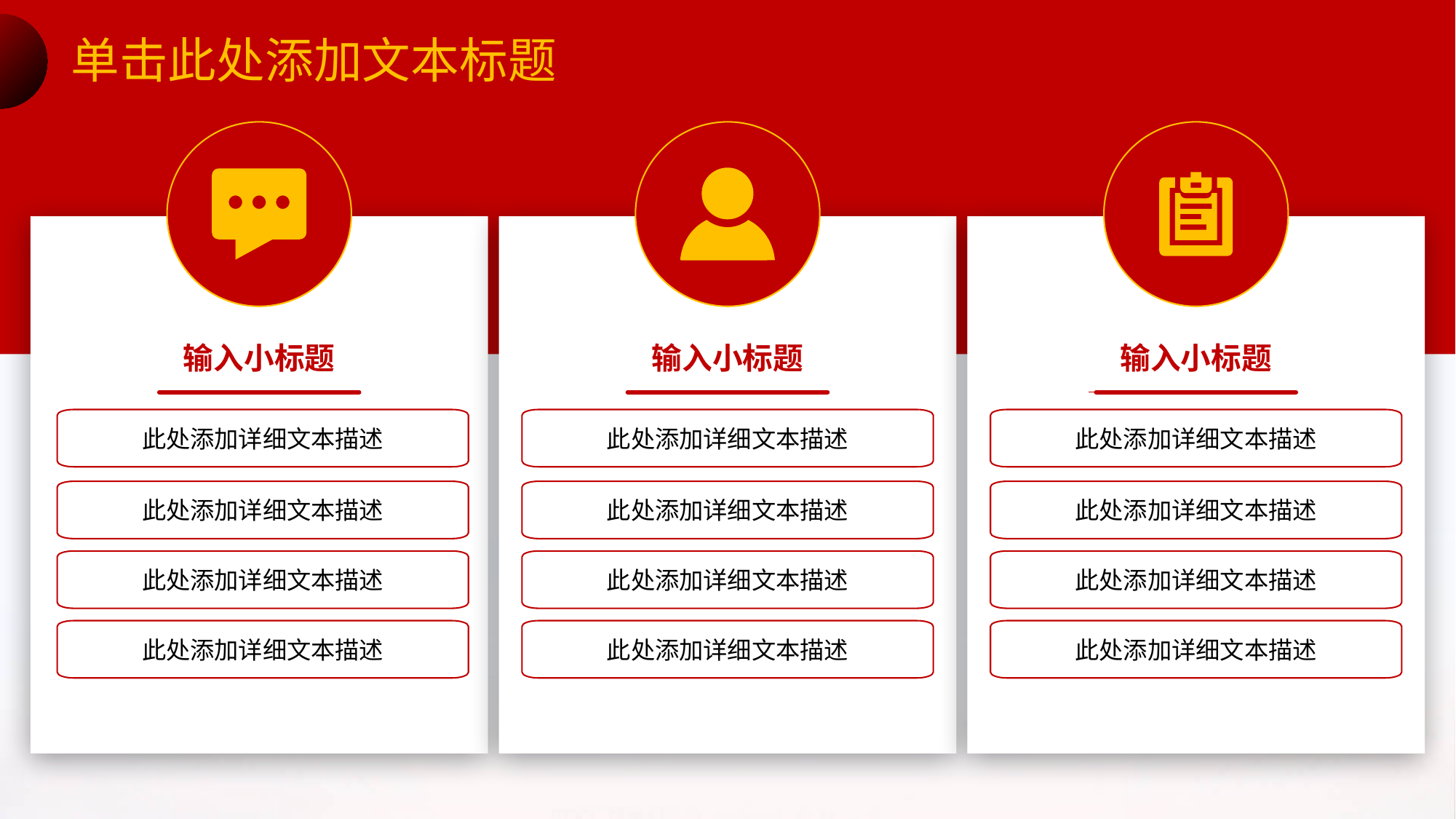

单击此处添加文本标题

输入小标题
输入小标题
输入小标题
此处添加详细文本描述
此处添加详细文本描述
此处添加详细文本描述
此处添加详细文本描述
此处添加详细文本描述
此处添加详细文本描述
此处添加详细文本描述
此处添加详细文本描述
此处添加详细文本描述
此处添加详细文本描述
此处添加详细文本描述
此处添加详细文本描述